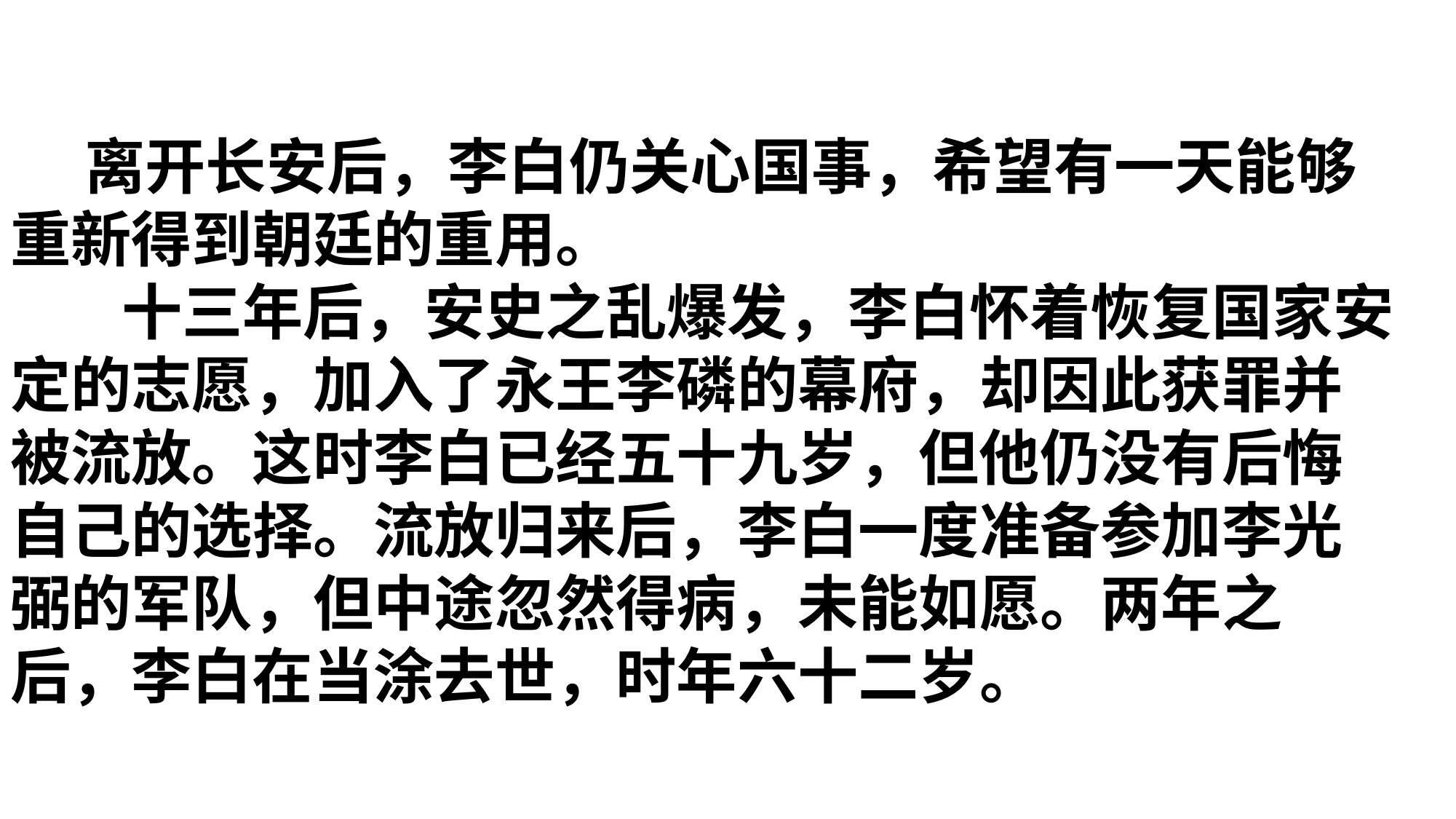

离开长安后，李白仍关心国事，希望有一天能够重新得到朝廷的重用。
       十三年后，安史之乱爆发，李白怀着恢复国家安定的志愿，加入了永王李磷的幕府，却因此获罪并被流放。这时李白已经五十九岁，但他仍没有后悔自己的选择。流放归来后，李白一度准备参加李光弼的军队，但中途忽然得病，未能如愿。两年之后，李白在当涂去世，时年六十二岁。